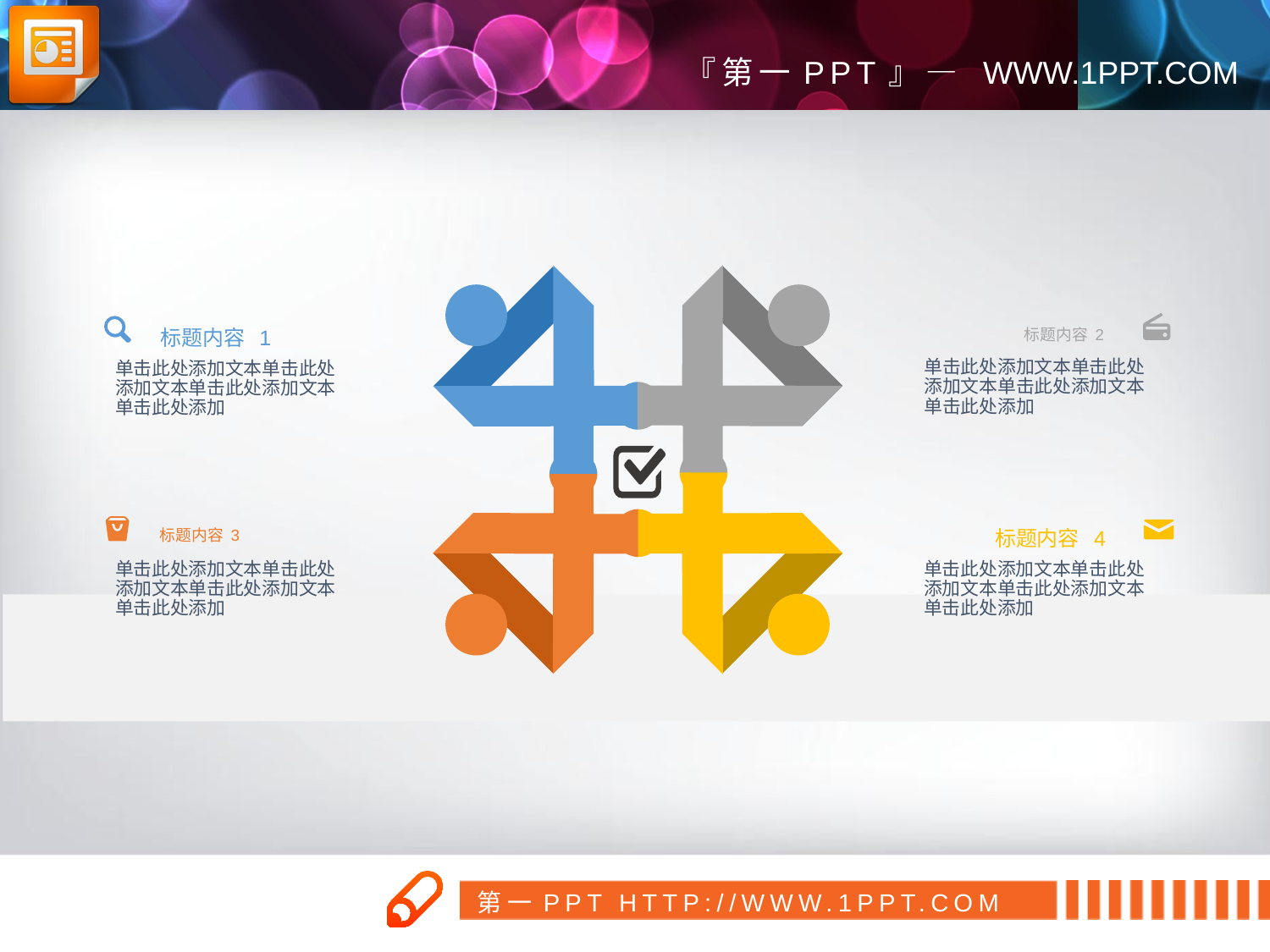

标题内容  1
标题内容 2
单击此处添加文本单击此处添加文本单击此处添加文本单击此处添加

单击此处添加文本单击此处添加文本单击此处添加文本单击此处添加

标题内容 3
标题内容  4
单击此处添加文本单击此处添加文本单击此处添加文本单击此处添加
单击此处添加文本单击此处添加文本单击此处添加文本单击此处添加